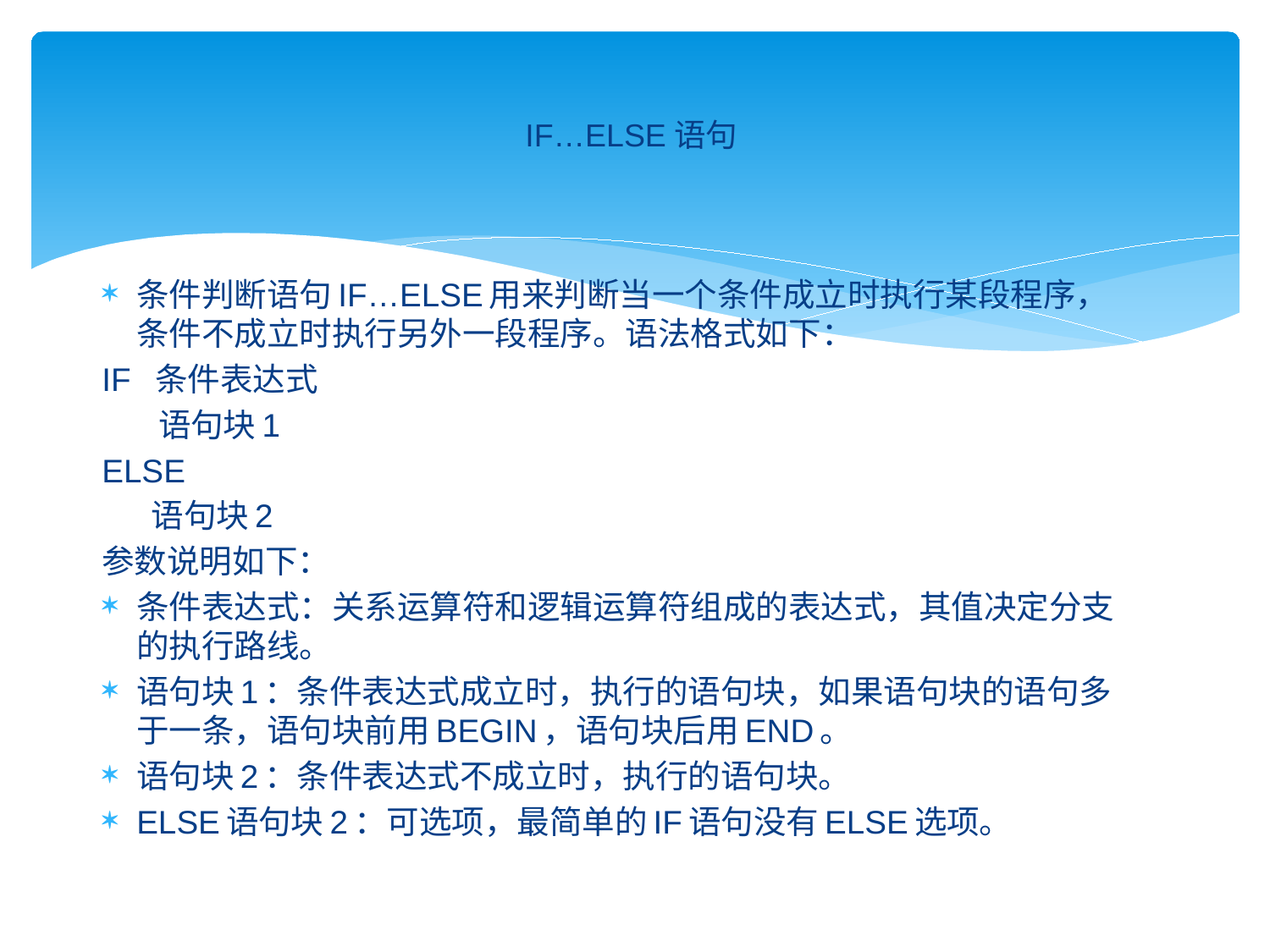

# IF…ELSE语句
条件判断语句IF…ELSE用来判断当一个条件成立时执行某段程序，条件不成立时执行另外一段程序。语法格式如下：
IF  条件表达式
       语句块1
ELSE
      语句块2
参数说明如下：
条件表达式：关系运算符和逻辑运算符组成的表达式，其值决定分支的执行路线。
语句块1：条件表达式成立时，执行的语句块，如果语句块的语句多于一条，语句块前用BEGIN，语句块后用END。
语句块2：条件表达式不成立时，执行的语句块。
ELSE语句块2：可选项，最简单的IF语句没有ELSE选项。